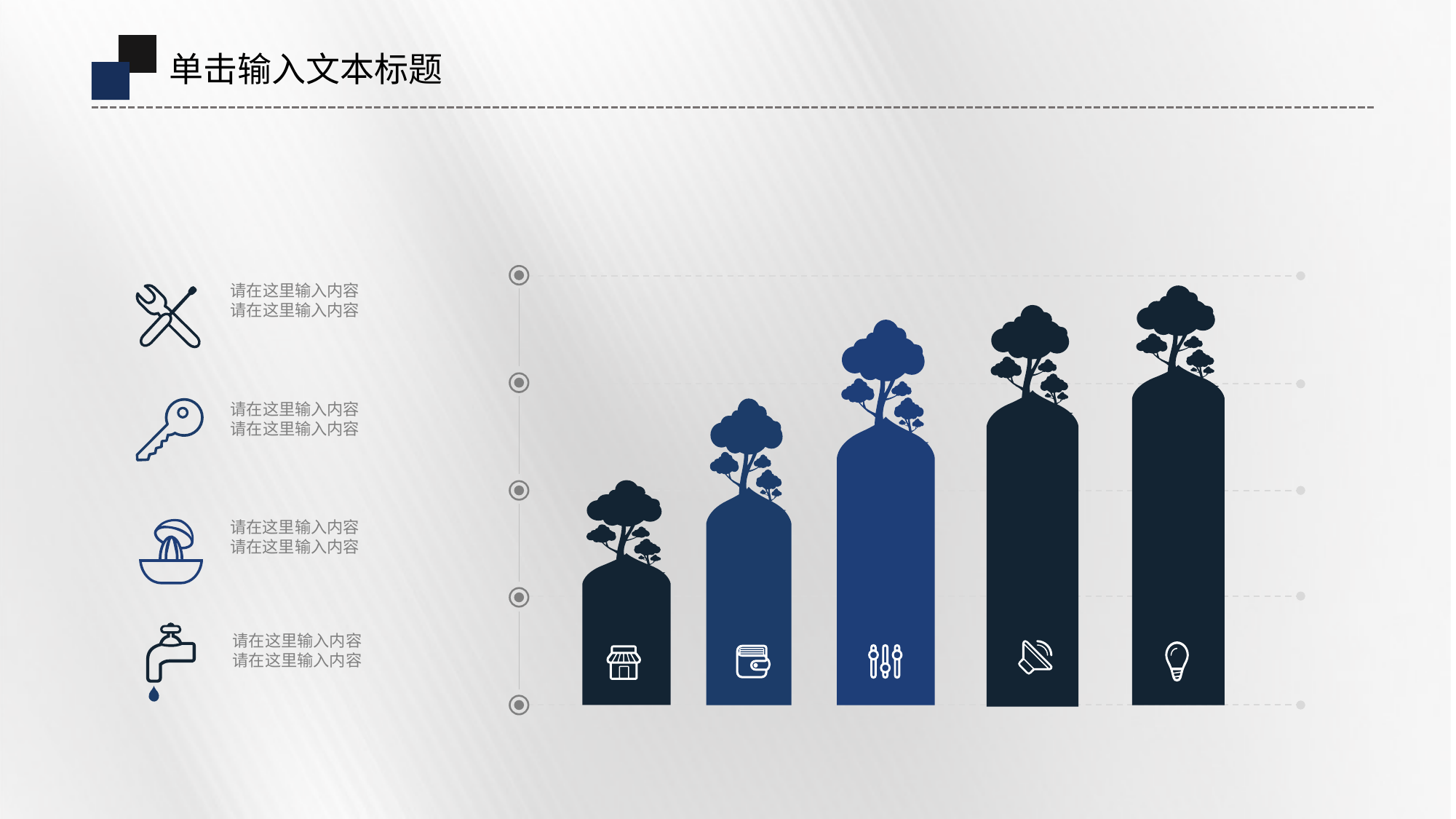

请在这里输入内容
请在这里输入内容

请在这里输入内容
请在这里输入内容

请在这里输入内容
请在这里输入内容

请在这里输入内容
请在这里输入内容